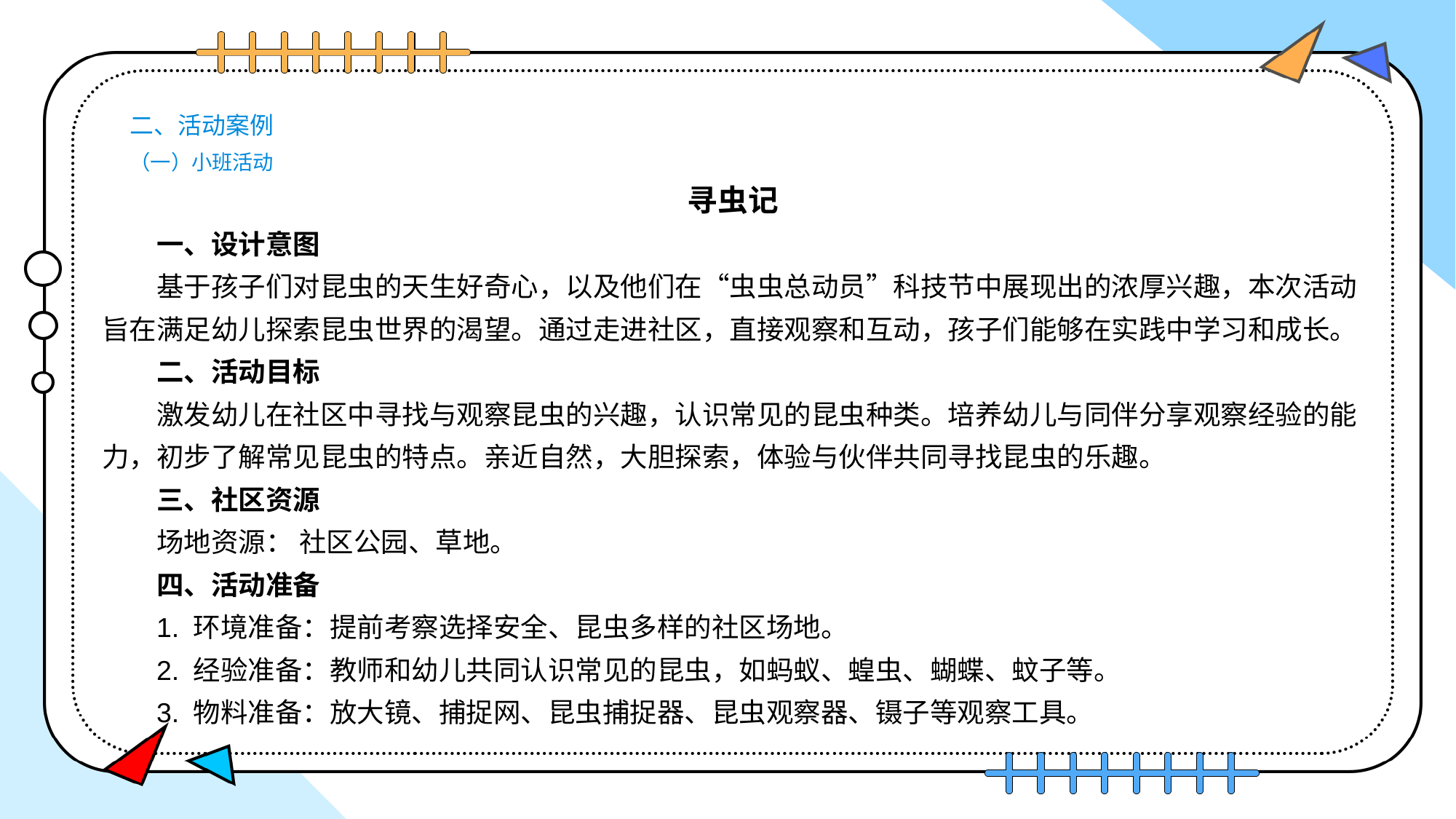

# 二、活动案例 （一）小班活动
寻虫记
一、设计意图
基于孩子们对昆虫的天生好奇心，以及他们在“虫虫总动员”科技节中展现出的浓厚兴趣，本次活动旨在满足幼儿探索昆虫世界的渴望。通过走进社区，直接观察和互动，孩子们能够在实践中学习和成长。
二、活动目标
激发幼儿在社区中寻找与观察昆虫的兴趣，认识常见的昆虫种类。培养幼儿与同伴分享观察经验的能力，初步了解常见昆虫的特点。亲近自然，大胆探索，体验与伙伴共同寻找昆虫的乐趣。
三、社区资源
场地资源： 社区公园、草地。
四、活动准备
1. 环境准备：提前考察选择安全、昆虫多样的社区场地。
2. 经验准备：教师和幼儿共同认识常见的昆虫，如蚂蚁、蝗虫、蝴蝶、蚊子等。
3. 物料准备：放大镜、捕捉网、昆虫捕捉器、昆虫观察器、镊子等观察工具。